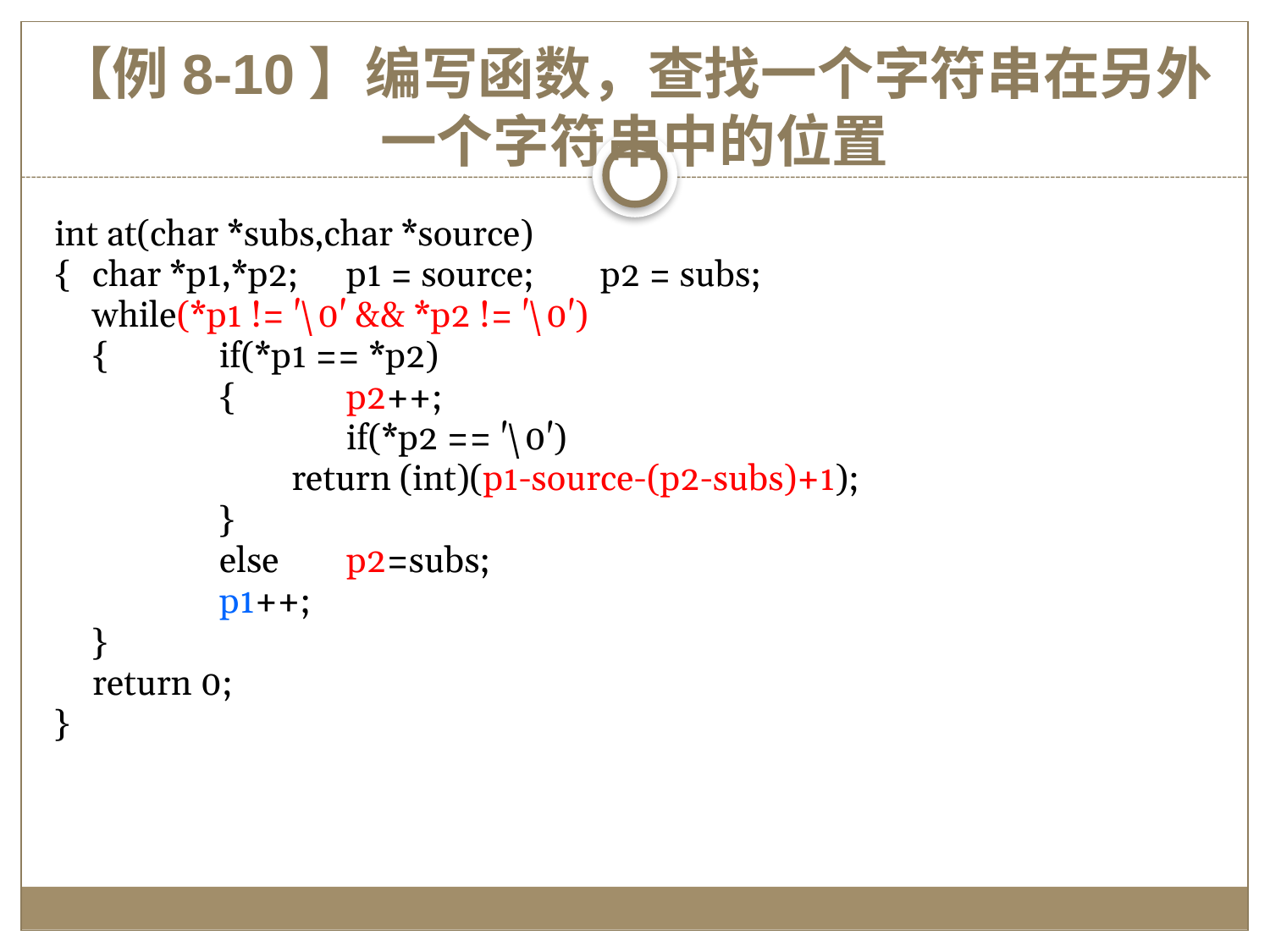

# 【例8-10】编写函数，查找一个字符串在另外一个字符串中的位置
int at(char *subs,char *source)
{	char *p1,*p2;	p1 = source;	p2 = subs;
	while(*p1 != '\0' && *p2 != '\0')
	{	if(*p1 == *p2)
		{	p2++;
			if(*p2 == '\0')
                            return (int)(p1-source-(p2-subs)+1);
		}
		else	p2=subs;
		p1++;
	}
	return 0;
}